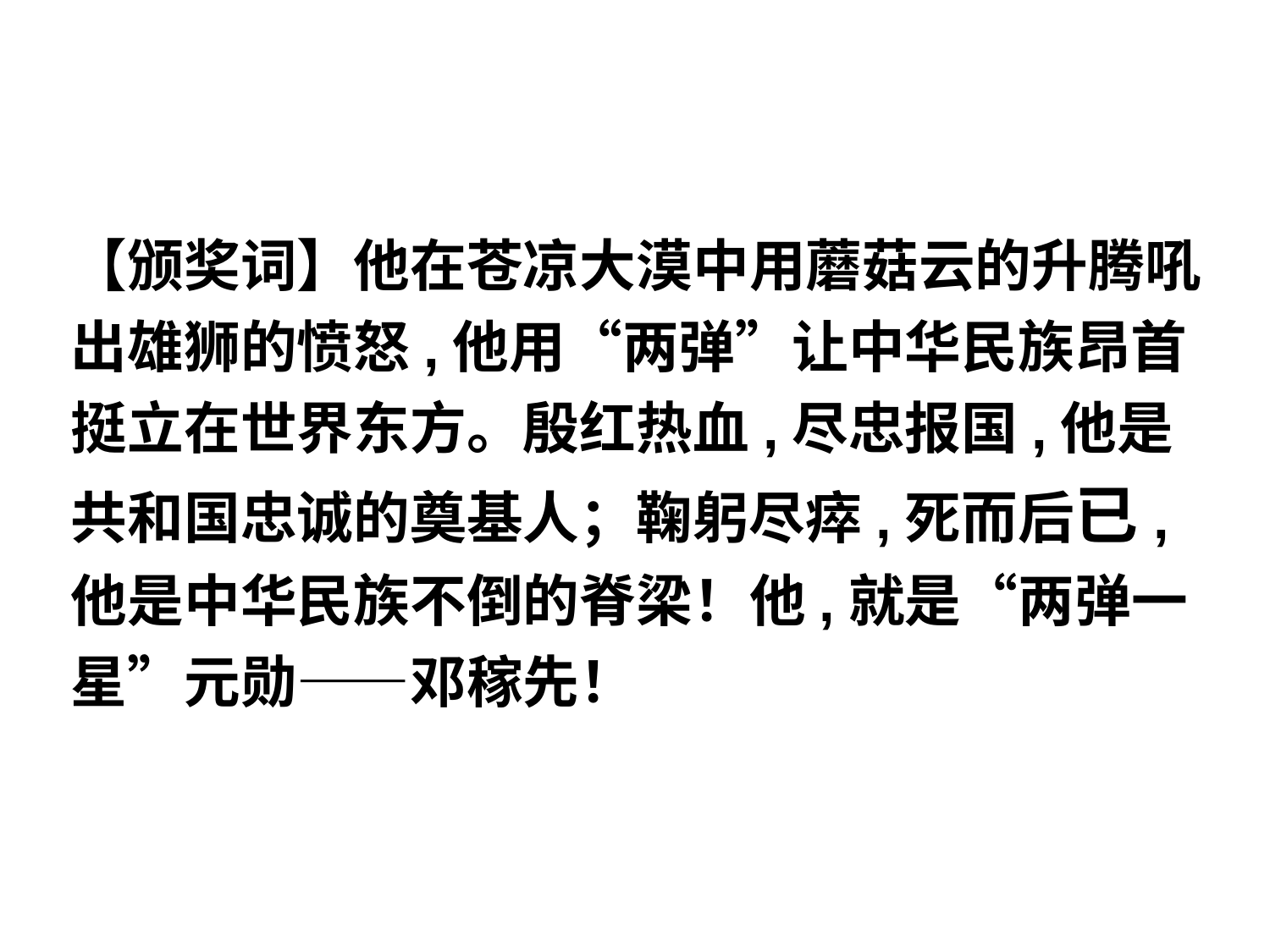

【颁奖词】他在苍凉大漠中用蘑菇云的升腾吼出雄狮的愤怒,他用“两弹”让中华民族昂首挺立在世界东方。殷红热血,尽忠报国,他是共和国忠诚的奠基人；鞠躬尽瘁,死而后已,他是中华民族不倒的脊梁！他,就是“两弹一星”元勋——邓稼先！